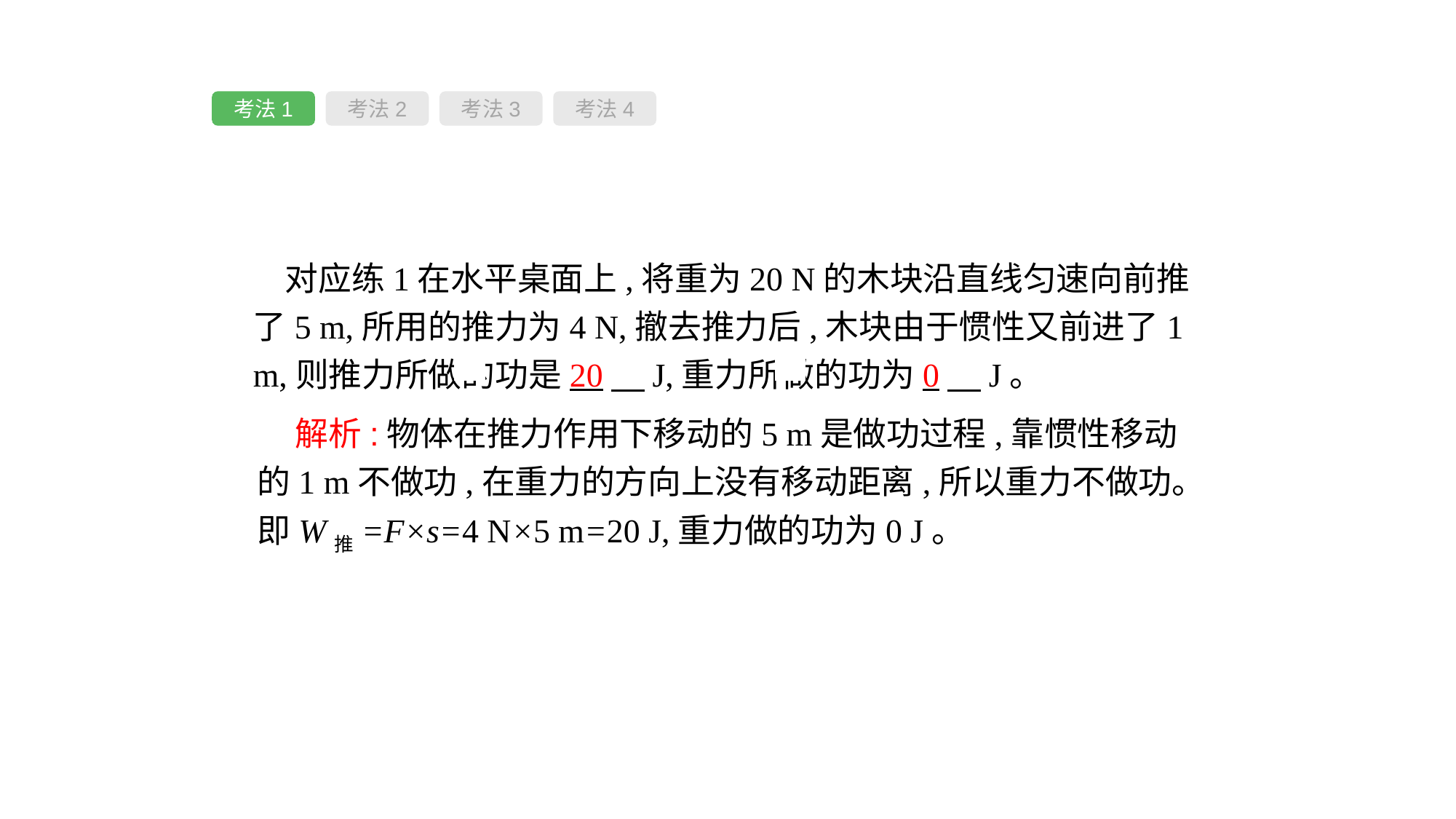

考法1
考法2
考法3
考法4
对应练1在水平桌面上,将重为20 N的木块沿直线匀速向前推了5 m,所用的推力为4 N,撤去推力后,木块由于惯性又前进了1 m,则推力所做的功是20　J,重力所做的功为0　J。

    解析:物体在推力作用下移动的5 m是做功过程,靠惯性移动的1 m不做功,在重力的方向上没有移动距离,所以重力不做功。即W推=F×s=4 N×5 m=20 J,重力做的功为0 J。